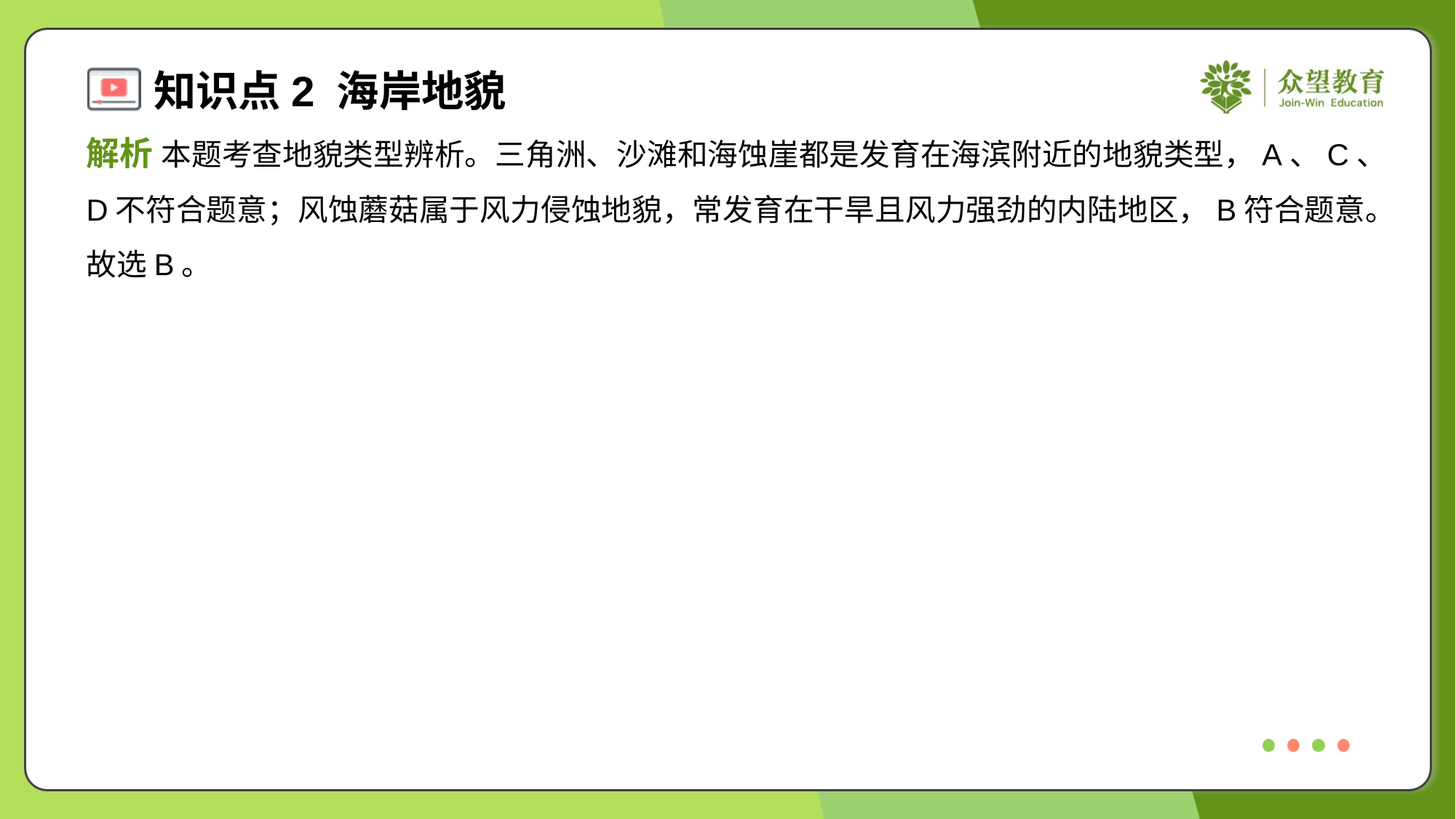

解析 本题考查地貌类型辨析。三角洲、沙滩和海蚀崖都是发育在海滨附近的地貌类型，A、C、
D不符合题意；风蚀蘑菇属于风力侵蚀地貌，常发育在干旱且风力强劲的内陆地区，B符合题意。
故选B。